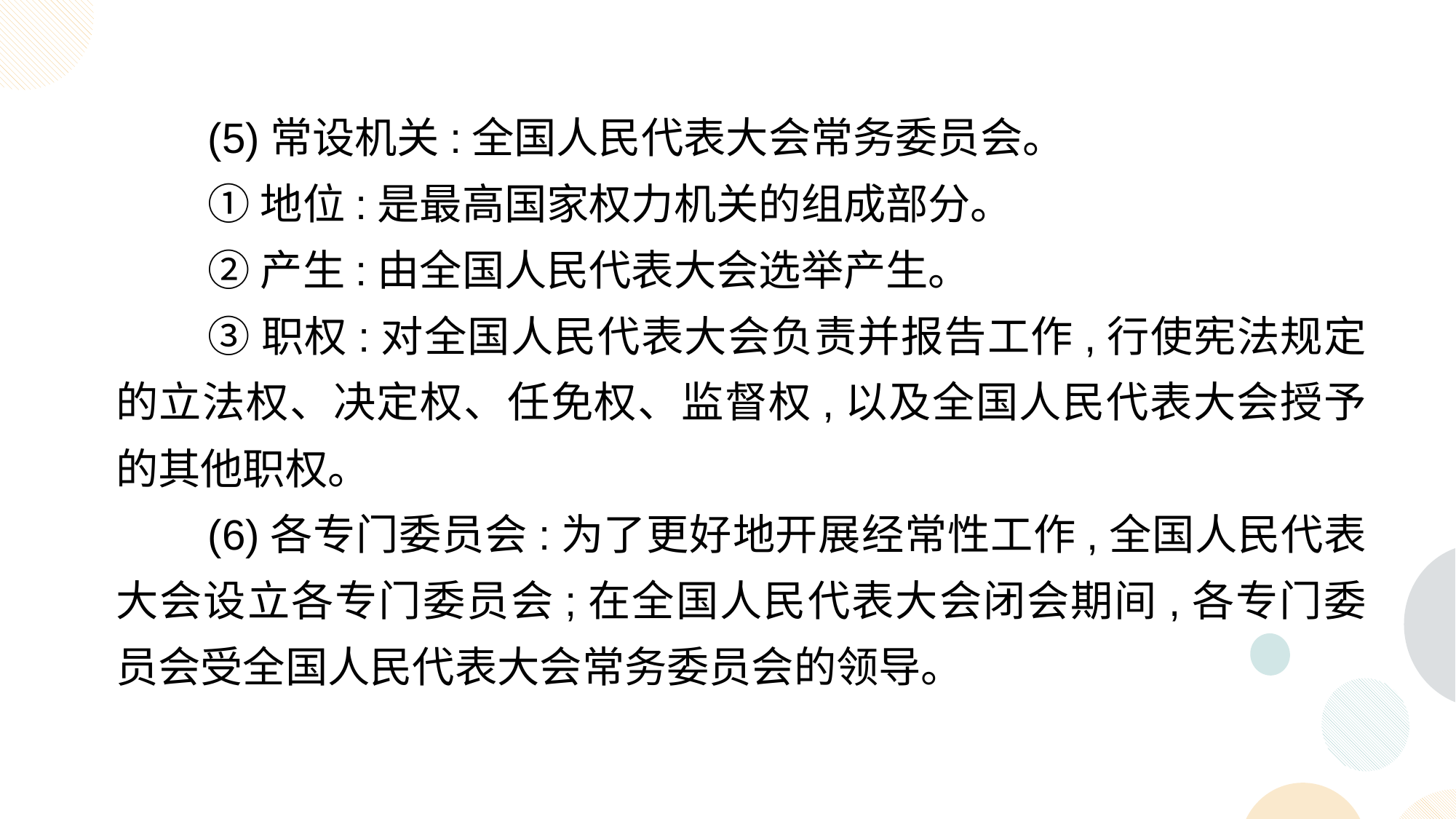

(5)常设机关:全国人民代表大会常务委员会。
①地位:是最高国家权力机关的组成部分。
②产生:由全国人民代表大会选举产生。
③职权:对全国人民代表大会负责并报告工作,行使宪法规定的立法权、决定权、任免权、监督权,以及全国人民代表大会授予的其他职权。
(6)各专门委员会:为了更好地开展经常性工作,全国人民代表大会设立各专门委员会;在全国人民代表大会闭会期间,各专门委员会受全国人民代表大会常务委员会的领导。